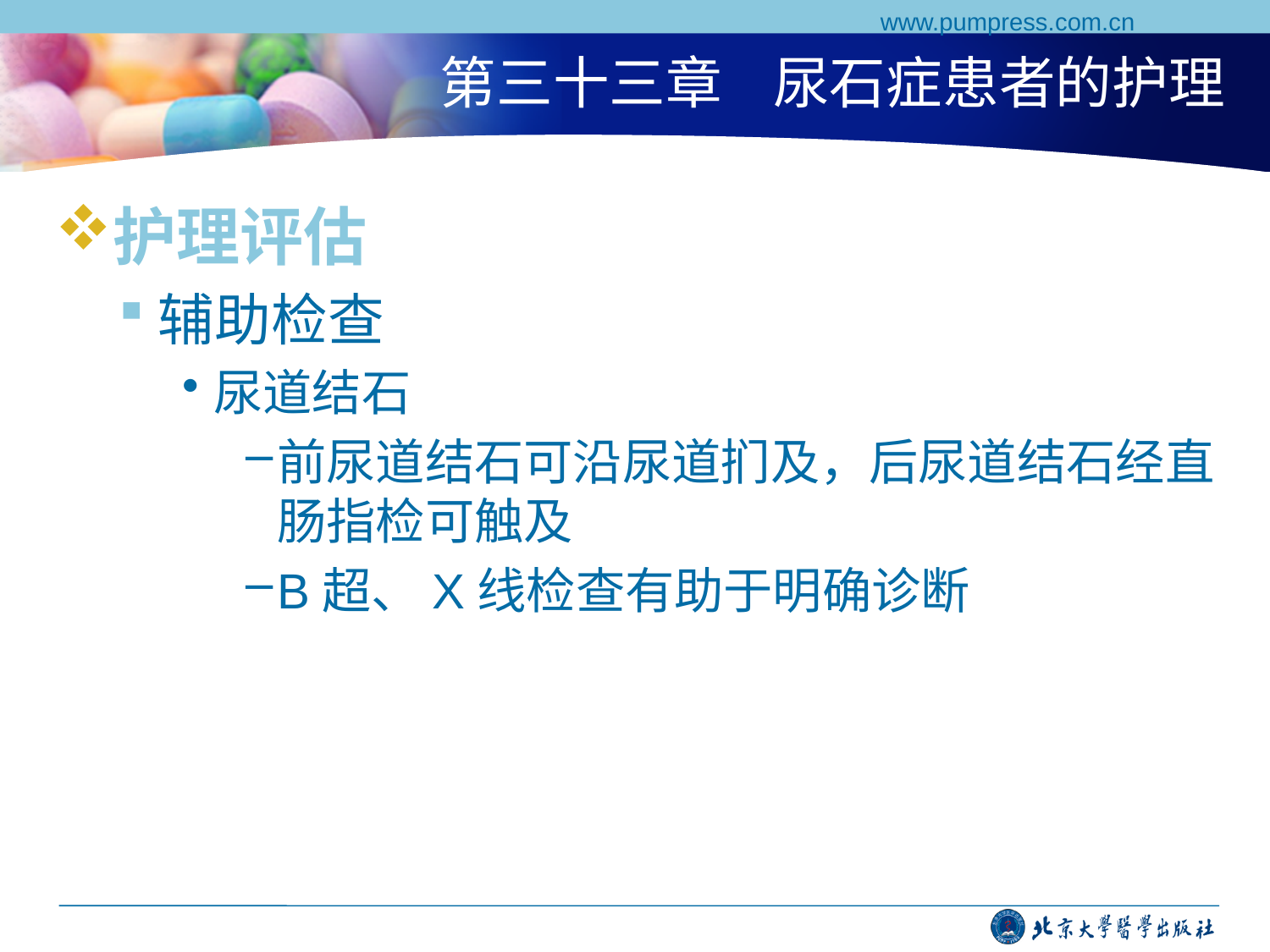

www.pumpress.com.cn
# 第三十三章    尿石症患者的护理
护理评估
辅助检查
尿道结石
前尿道结石可沿尿道扪及，后尿道结石经直肠指检可触及
B超、X线检查有助于明确诊断